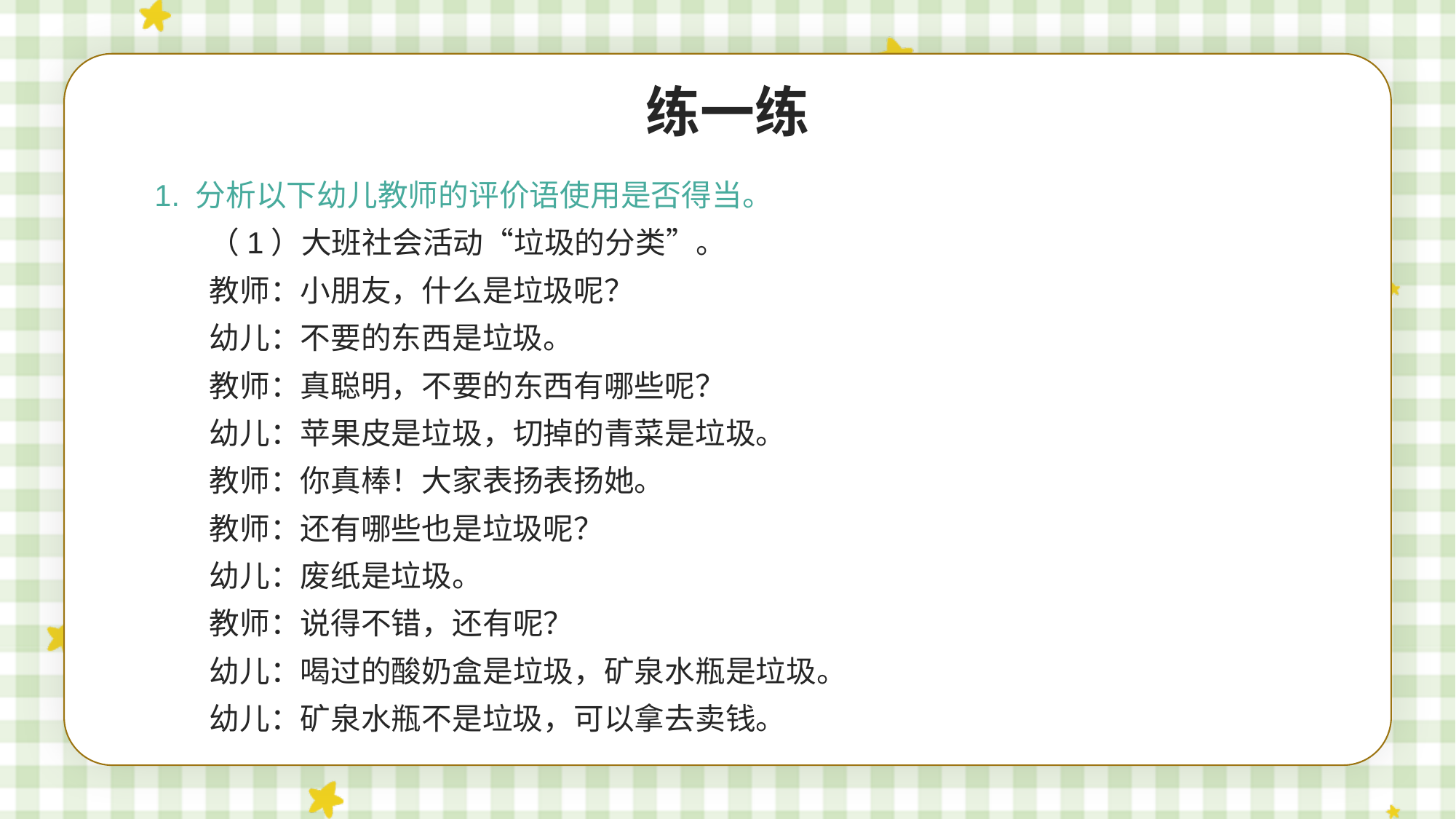

练一练
1. 分析以下幼儿教师的评价语使用是否得当。
（1）大班社会活动“垃圾的分类”。
教师：小朋友，什么是垃圾呢？
幼儿：不要的东西是垃圾。
教师：真聪明，不要的东西有哪些呢？
幼儿：苹果皮是垃圾，切掉的青菜是垃圾。
教师：你真棒！大家表扬表扬她。
教师：还有哪些也是垃圾呢？
幼儿：废纸是垃圾。
教师：说得不错，还有呢？
幼儿：喝过的酸奶盒是垃圾，矿泉水瓶是垃圾。
幼儿：矿泉水瓶不是垃圾，可以拿去卖钱。